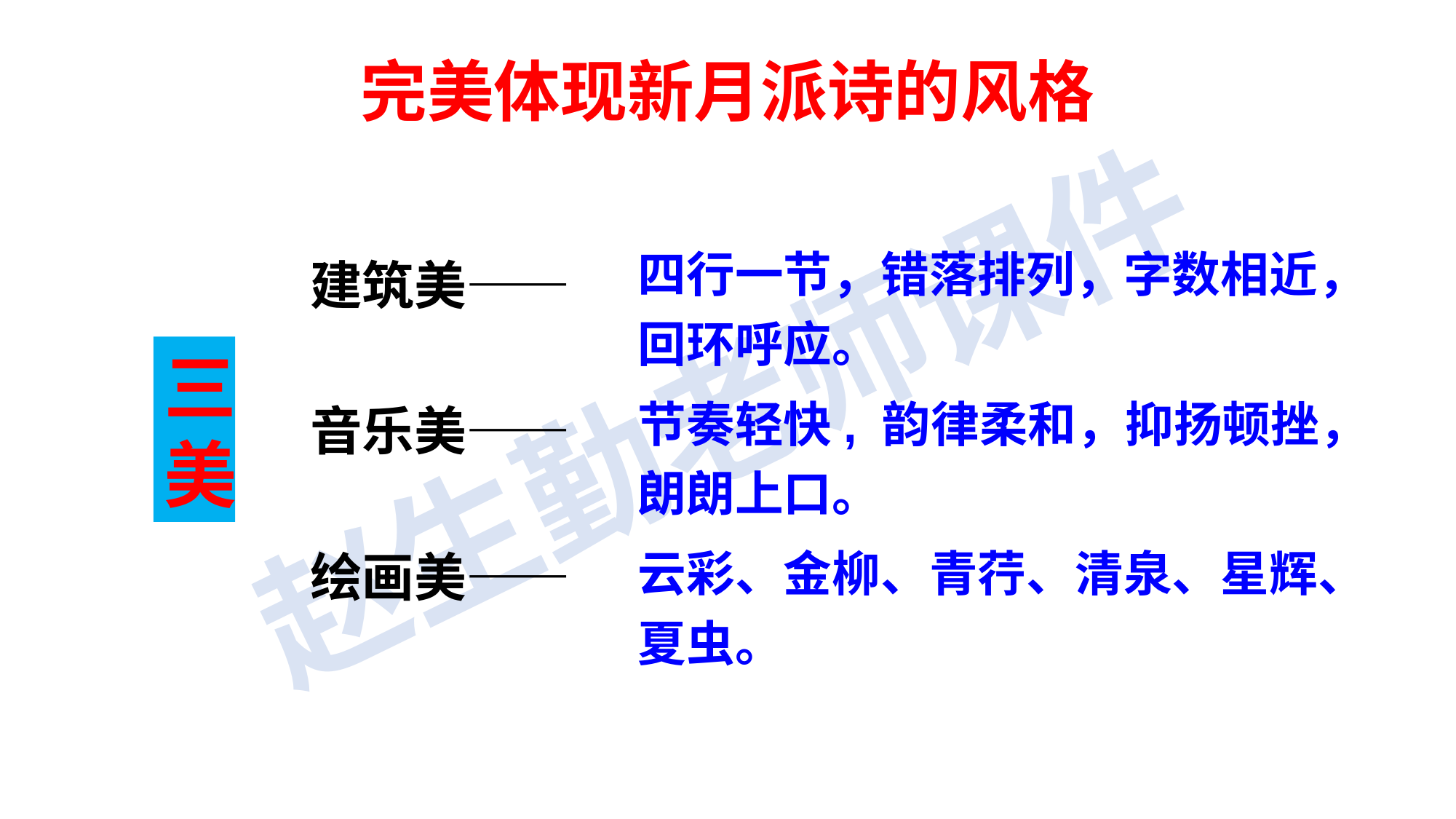

完美体现新月派诗的风格
四行一节，错落排列，字数相近，回环呼应。
节奏轻快, 韵律柔和，抑扬顿挫，朗朗上口。
云彩、金柳、青荇、清泉、星辉、夏虫。
建筑美——

音乐美——

绘画美——

三美